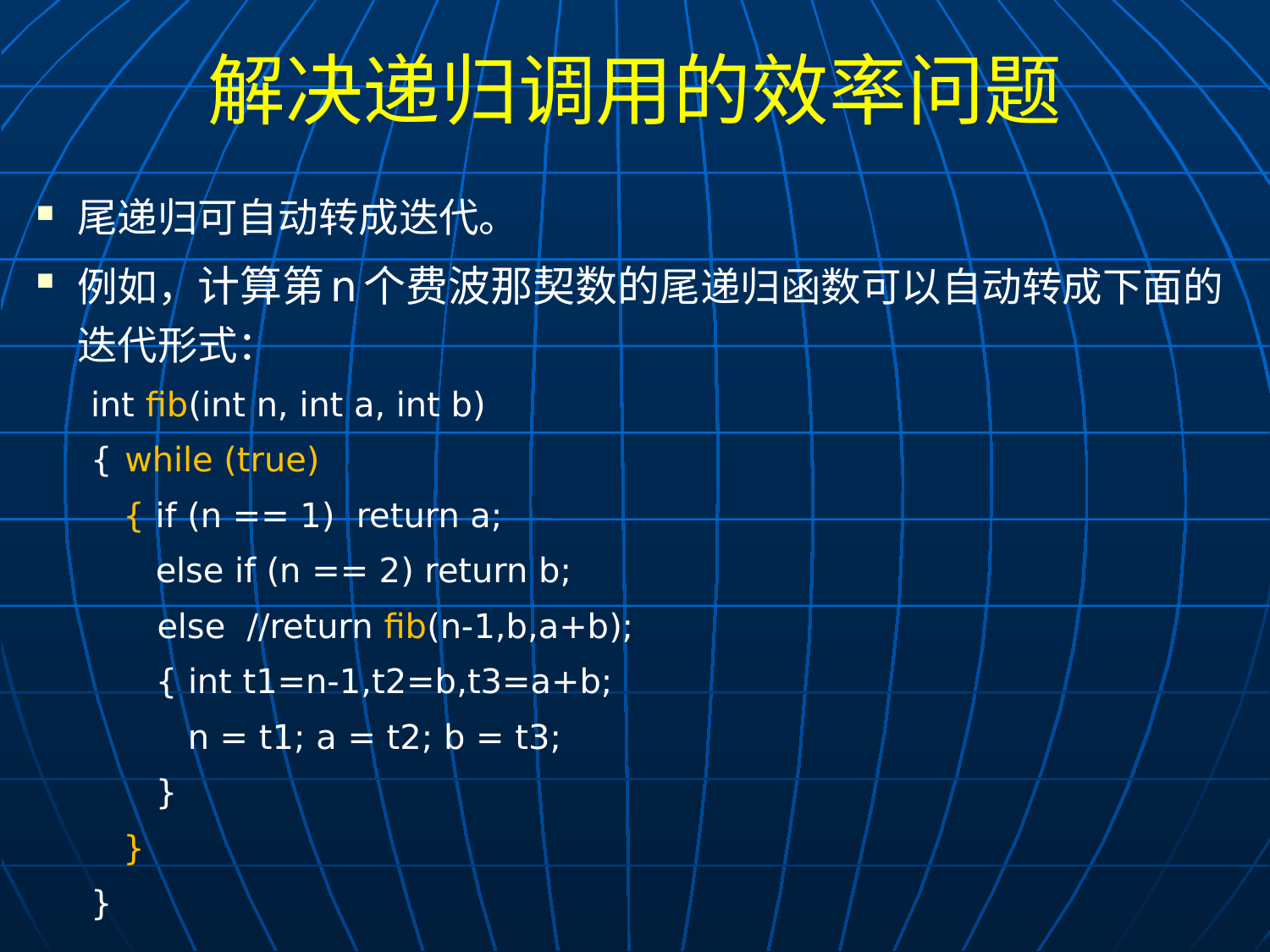

# 解决递归调用的效率问题
尾递归可自动转成迭代。
例如，计算第n个费波那契数的尾递归函数可以自动转成下面的迭代形式：
int fib(int n, int a, int b)
{	while (true)
   { if (n == 1)  return a;
      else if (n == 2) return b;
	   else  //return fib(n-1,b,a+b);
      { int t1=n-1,t2=b,t3=a+b;
         n = t1; a = t2; b = t3;
      }
   }
}